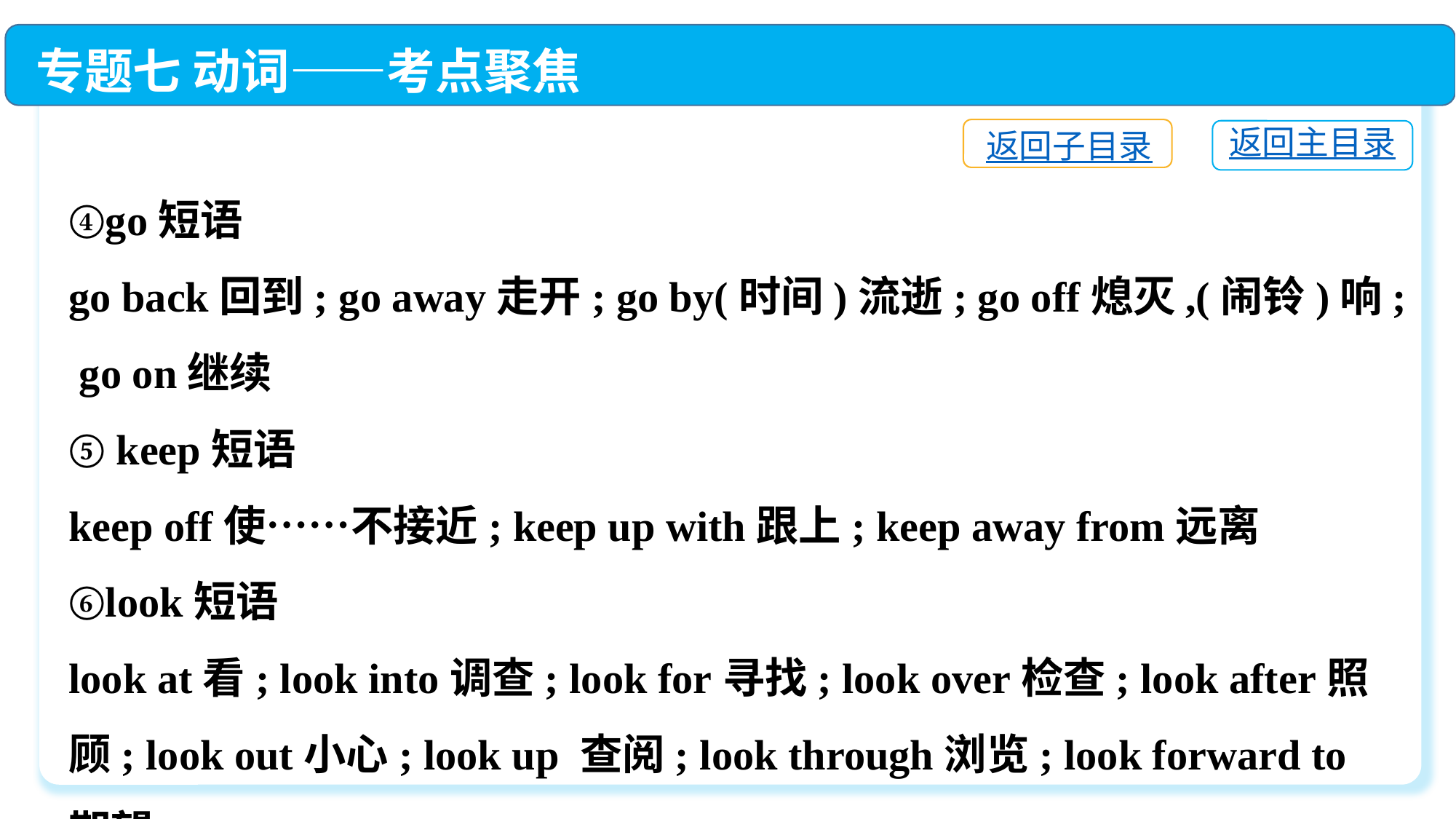

专题七 动词——考点聚焦

返回子目录
返回主目录
④go短语
go back回到; go away走开; go by(时间)流逝; go off熄灭,(闹铃)响; go on继续
⑤ keep短语
keep off使……不接近; keep up with跟上; keep away from远离
⑥look短语
look at看; look into调查; look for寻找; look over检查; look after照顾; look out小心; look up 查阅; look through浏览; look forward to期望